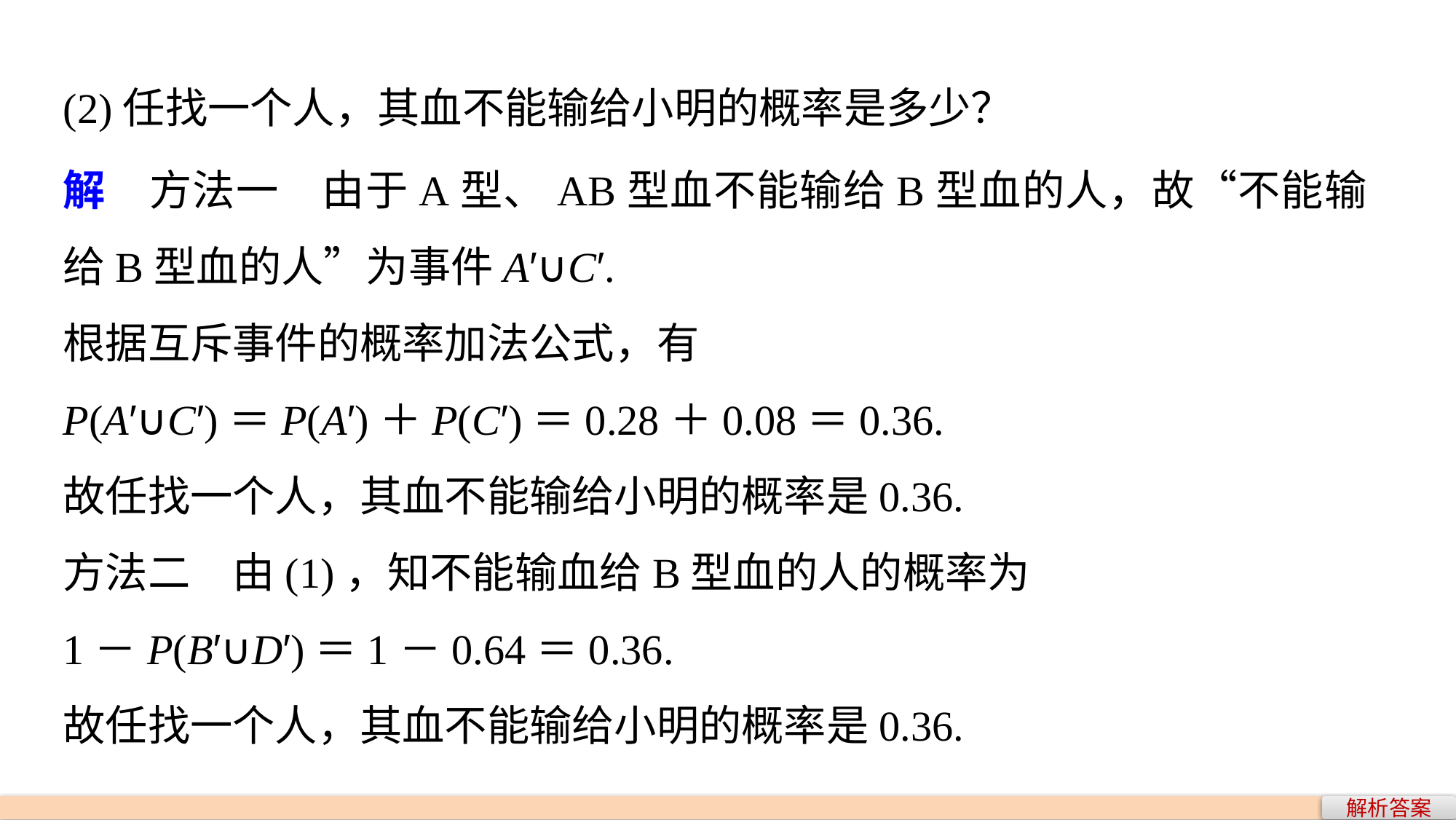

(2)任找一个人，其血不能输给小明的概率是多少？
解　方法一　由于A型、AB型血不能输给B型血的人，故“不能输给B型血的人”为事件A′∪C′.
根据互斥事件的概率加法公式，有
P(A′∪C′)＝P(A′)＋P(C′)＝0.28＋0.08＝0.36.
故任找一个人，其血不能输给小明的概率是0.36.
方法二　由(1)，知不能输血给B型血的人的概率为
1－P(B′∪D′)＝1－0.64＝0.36.
故任找一个人，其血不能输给小明的概率是0.36.
解析答案